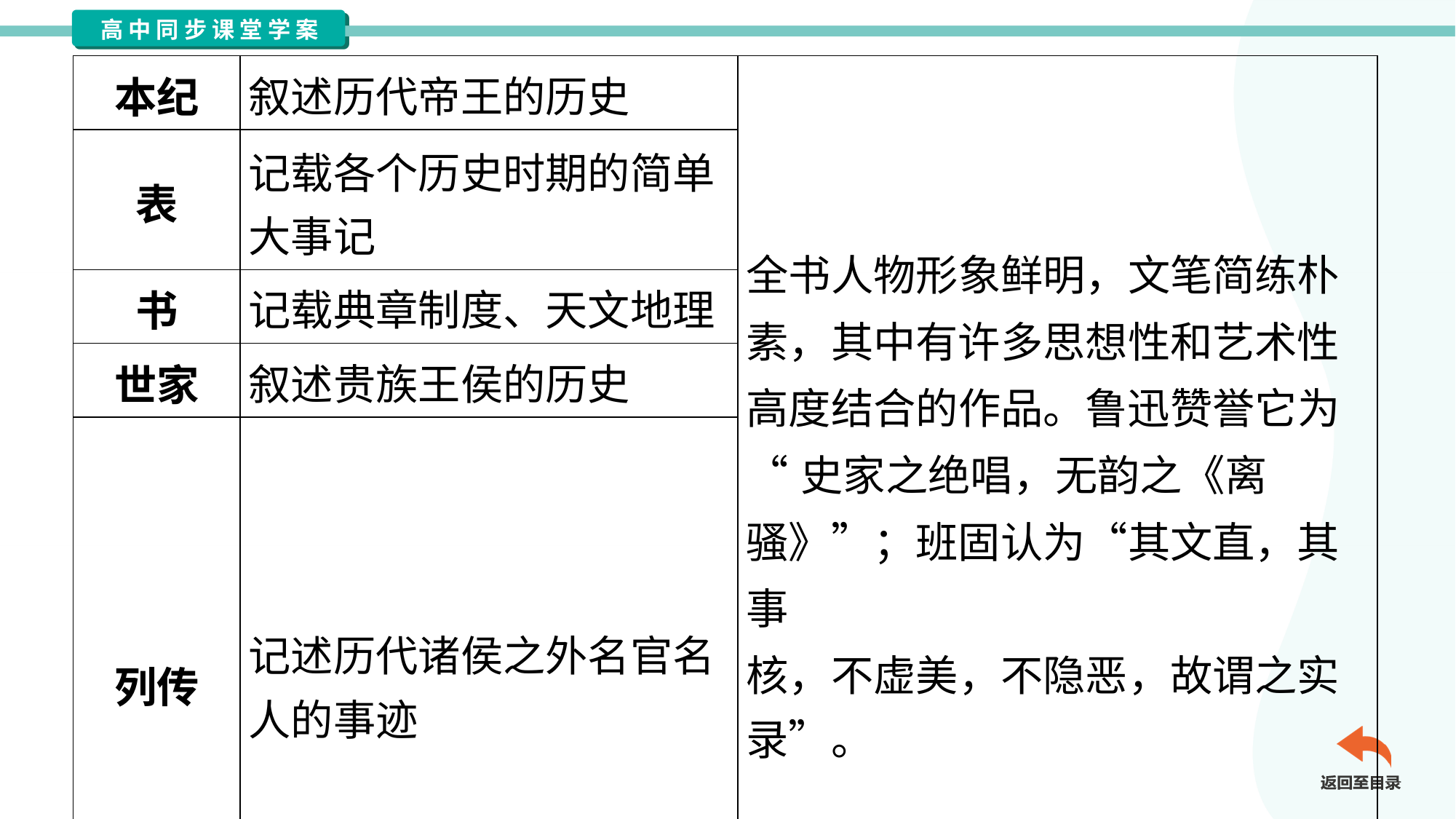

| 本纪 | 叙述历代帝王的历史 | 全书人物形象鲜明，文笔简练朴 素，其中有许多思想性和艺术性 高度结合的作品。鲁迅赞誉它为 “史家之绝唱，无韵之《离 骚》”；班固认为“其文直，其事 核，不虚美，不隐恶，故谓之实 录”。 |
| --- | --- | --- |
| 表 | 记载各个历史时期的简单 大事记 |  |
| 书 | 记载典章制度、天文地理 |  |
| 世家 | 叙述贵族王侯的历史 |  |
| 列传 | 记述历代诸侯之外名官名 人的事迹 |  |